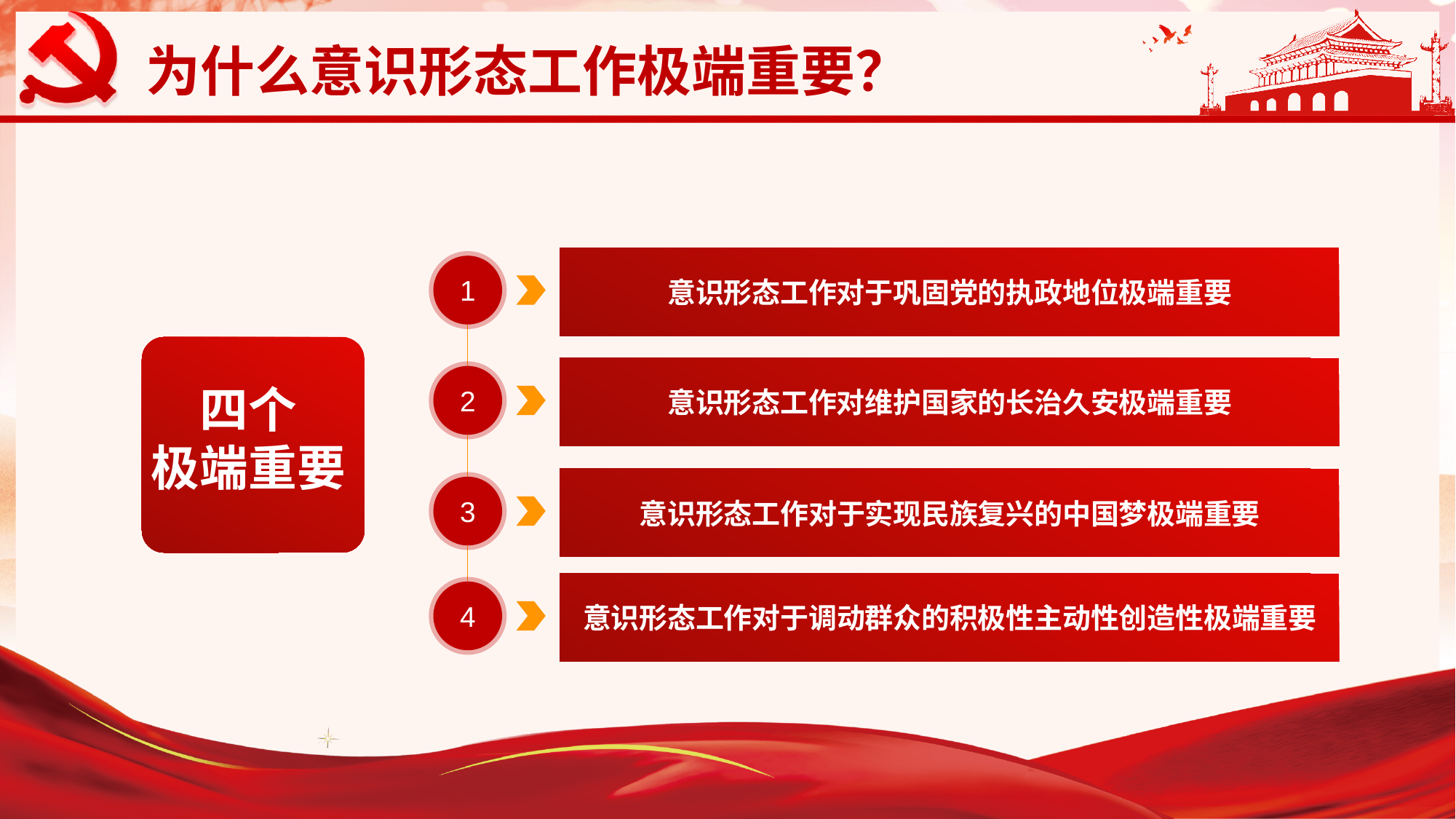

意识形态工作对于巩固党的执政地位极端重要
1

意识形态工作对维护国家的长治久安极端重要
2
四个
极端重要

意识形态工作对于实现民族复兴的中国梦极端重要
3

意识形态工作对于调动群众的积极性主动性创造性极端重要
4